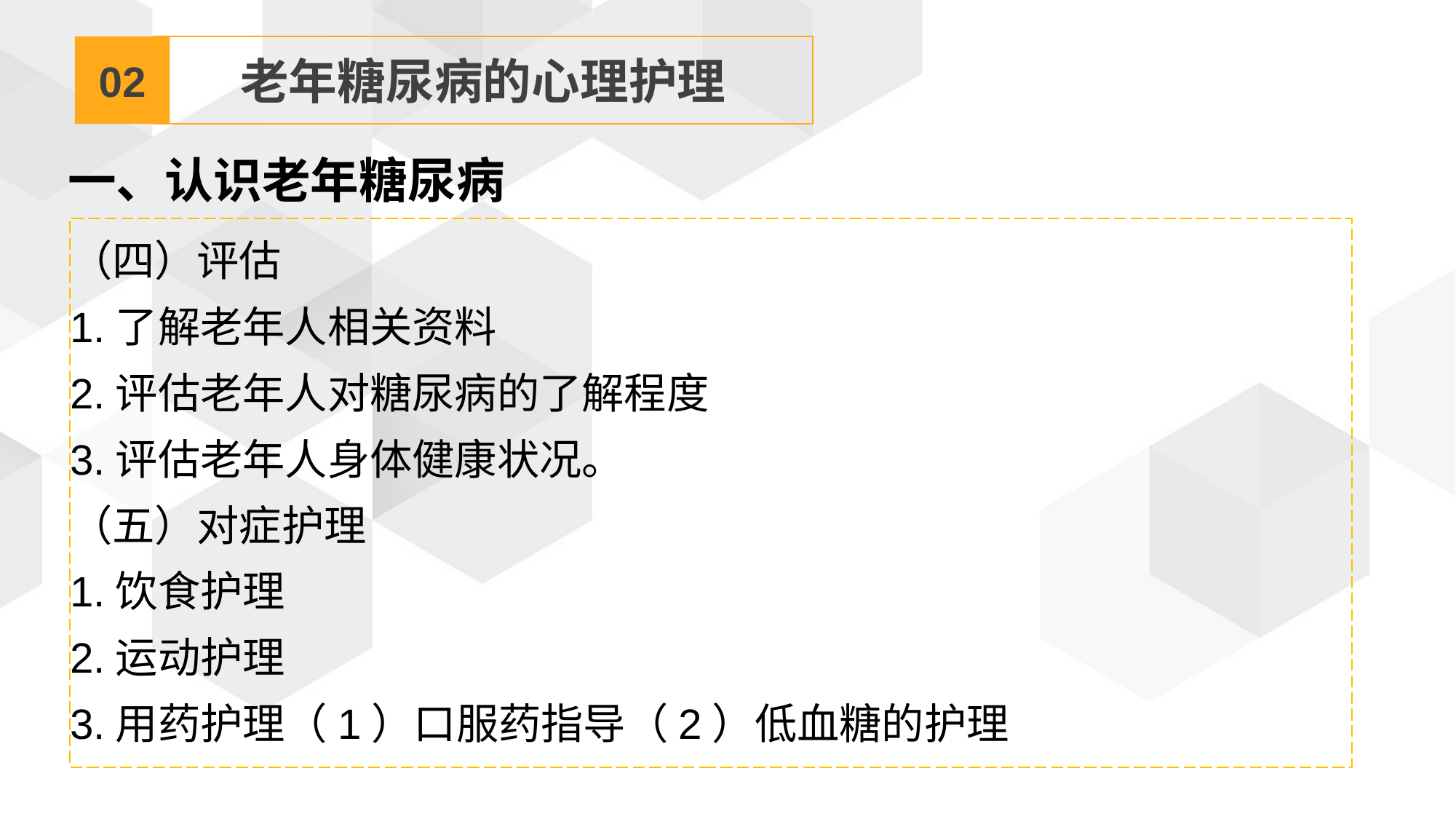

02
老年糖尿病的心理护理
一、认识老年糖尿病
（四）评估
1.了解老年人相关资料
2.评估老年人对糖尿病的了解程度
3.评估老年人身体健康状况。
（五）对症护理
1.饮食护理
2.运动护理
3.用药护理（1）口服药指导（2）低血糖的护理